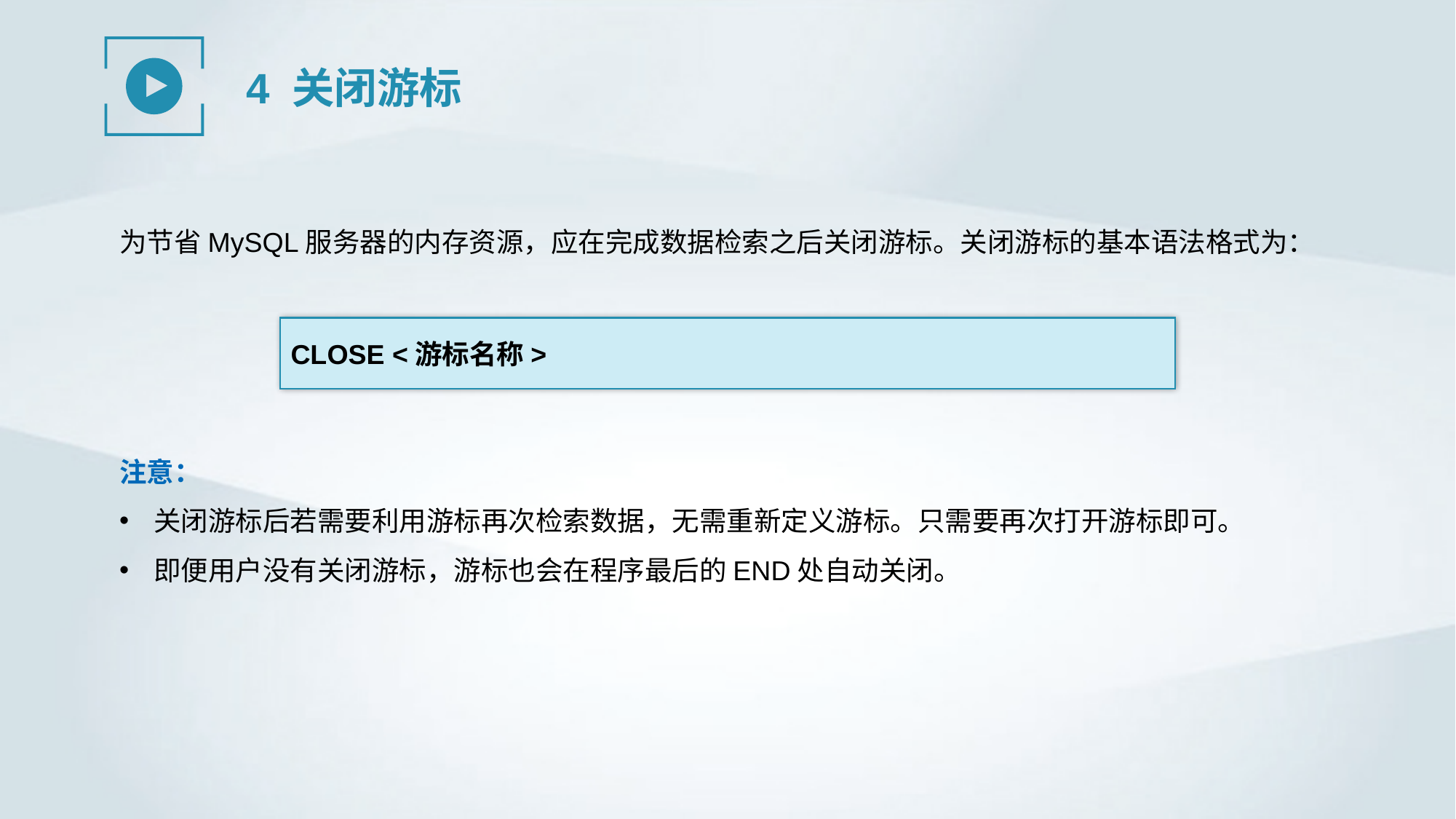

4 关闭游标
为节省MySQL服务器的内存资源，应在完成数据检索之后关闭游标。关闭游标的基本语法格式为：
CLOSE <游标名称>
注意：
关闭游标后若需要利用游标再次检索数据，无需重新定义游标。只需要再次打开游标即可。
即便用户没有关闭游标，游标也会在程序最后的END处自动关闭。